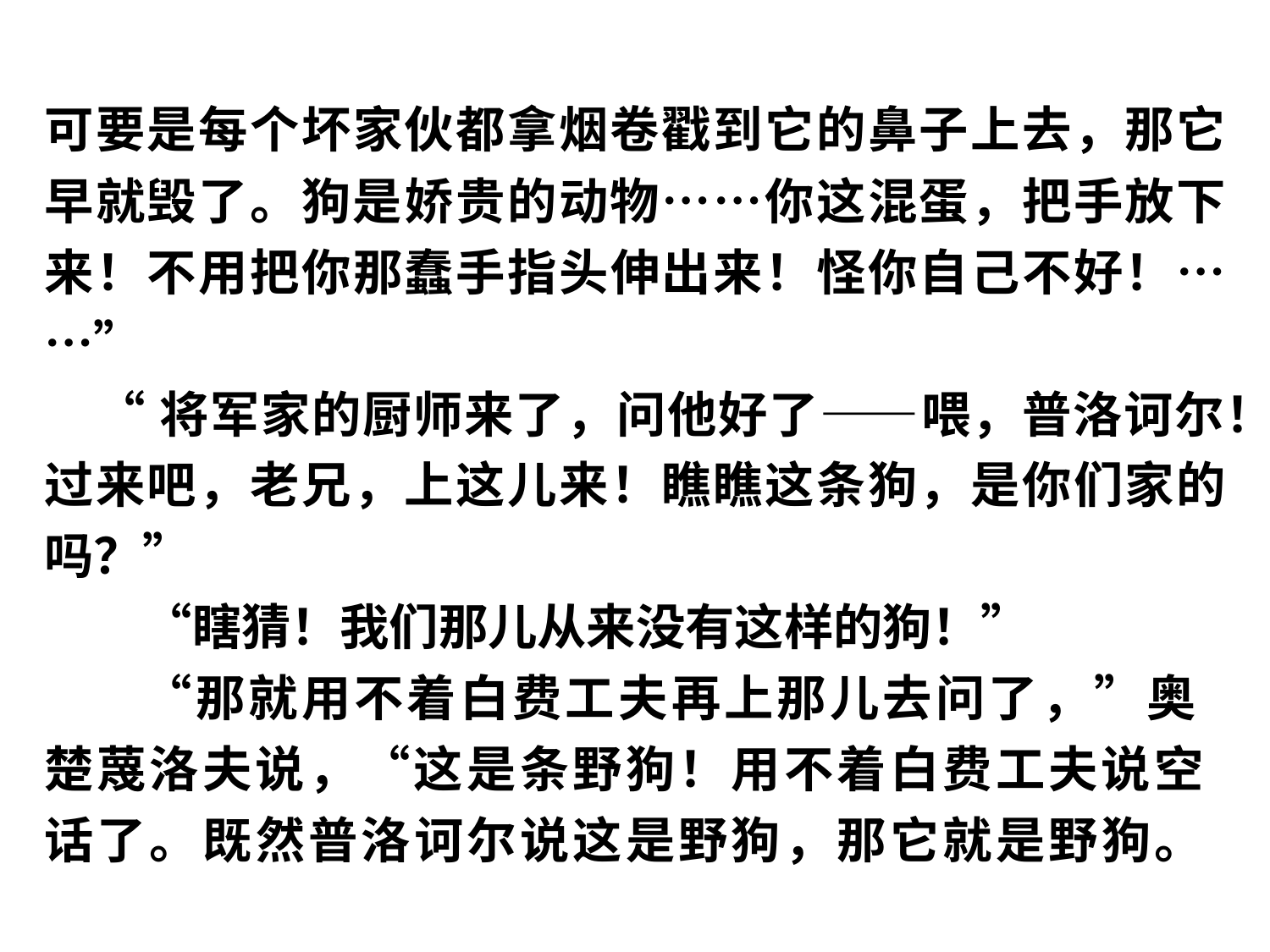

可要是每个坏家伙都拿烟卷戳到它的鼻子上去，那它早就毁了。狗是娇贵的动物……你这混蛋，把手放下来！不用把你那蠢手指头伸出来！怪你自己不好！……”
    “将军家的厨师来了，问他好了——喂，普洛诃尔！过来吧，老兄，上这儿来！瞧瞧这条狗，是你们家的吗？”
　　“瞎猜！我们那儿从来没有这样的狗！”
　　“那就用不着白费工夫再上那儿去问了，”奥楚蔑洛夫说，“这是条野狗！用不着白费工夫说空话了。既然普洛诃尔说这是野狗，那它就是野狗。